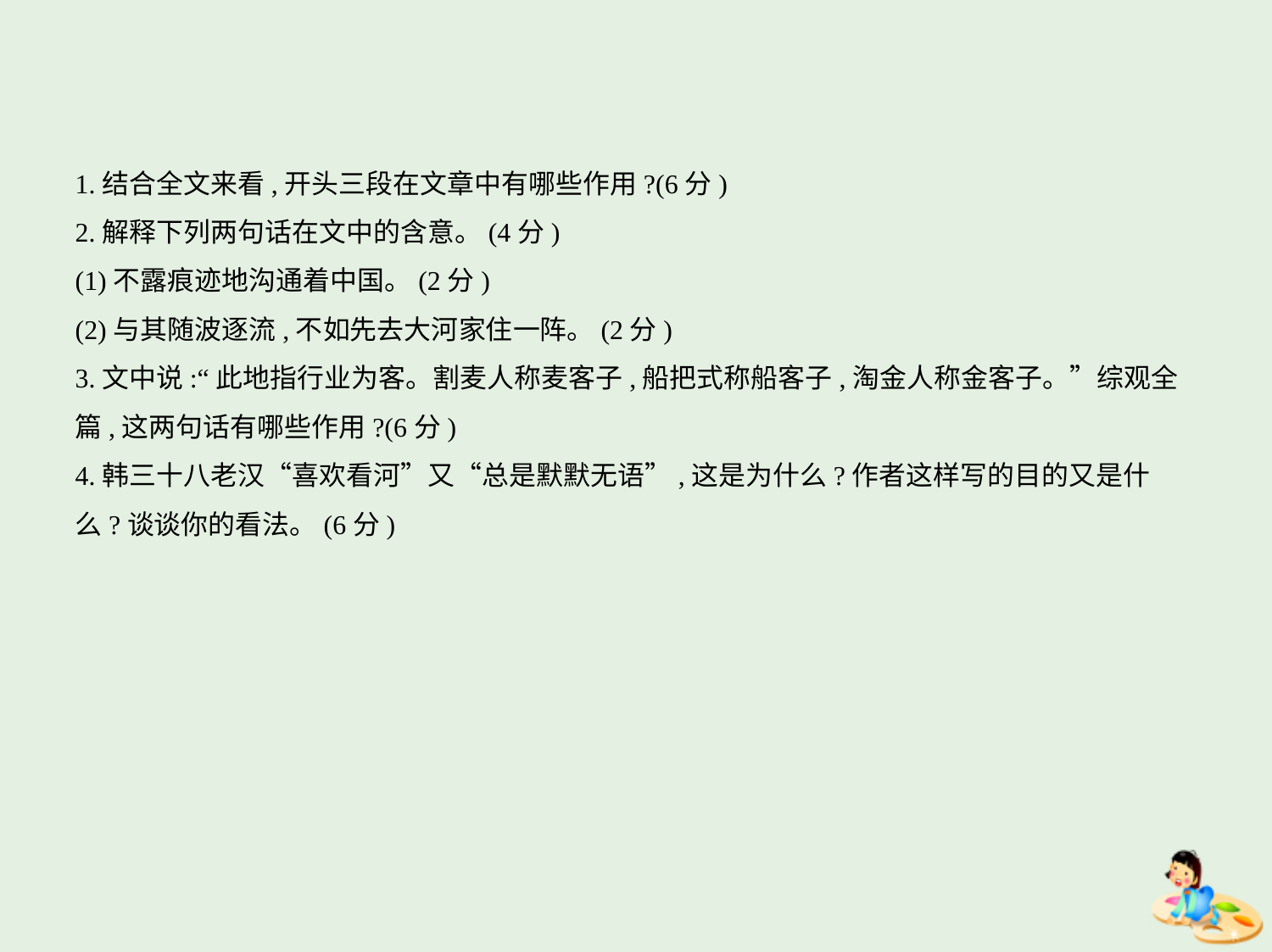

1.结合全文来看,开头三段在文章中有哪些作用?(6分)
2.解释下列两句话在文中的含意。(4分)
(1)不露痕迹地沟通着中国。(2分)
(2)与其随波逐流,不如先去大河家住一阵。(2分)
3.文中说:“此地指行业为客。割麦人称麦客子,船把式称船客子,淘金人称金客子。”综观全
篇,这两句话有哪些作用?(6分)
4.韩三十八老汉“喜欢看河”又“总是默默无语”,这是为什么?作者这样写的目的又是什
么?谈谈你的看法。(6分)